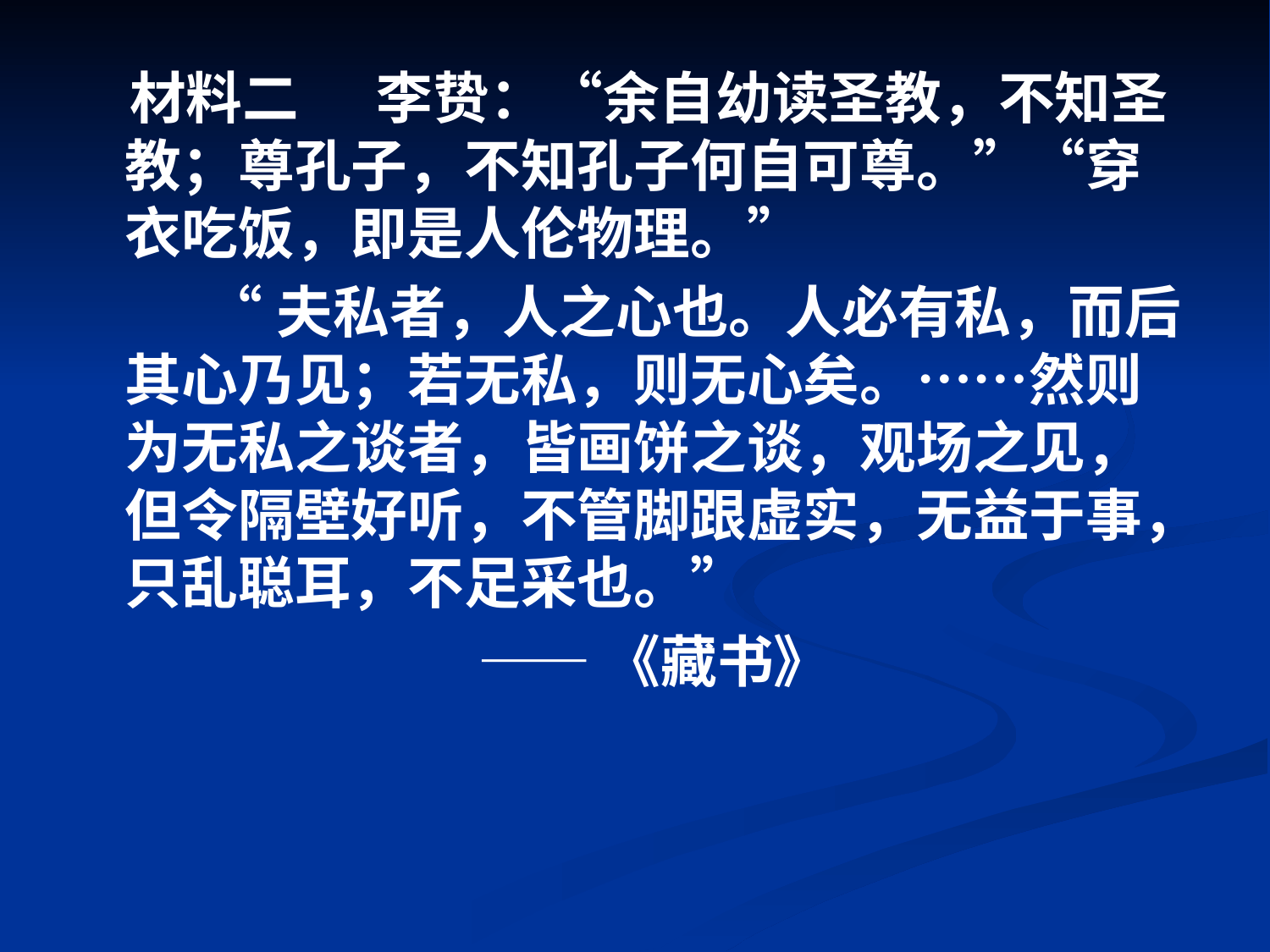

材料二      李贽：“余自幼读圣教，不知圣教；尊孔子，不知孔子何自可尊。”“穿衣吃饭，即是人伦物理。”
          “夫私者，人之心也。人必有私，而后其心乃见；若无私，则无心矣。……然则为无私之谈者，皆画饼之谈，观场之见，但令隔壁好听，不管脚跟虚实，无益于事，只乱聪耳，不足采也。”
                               ——《藏书》